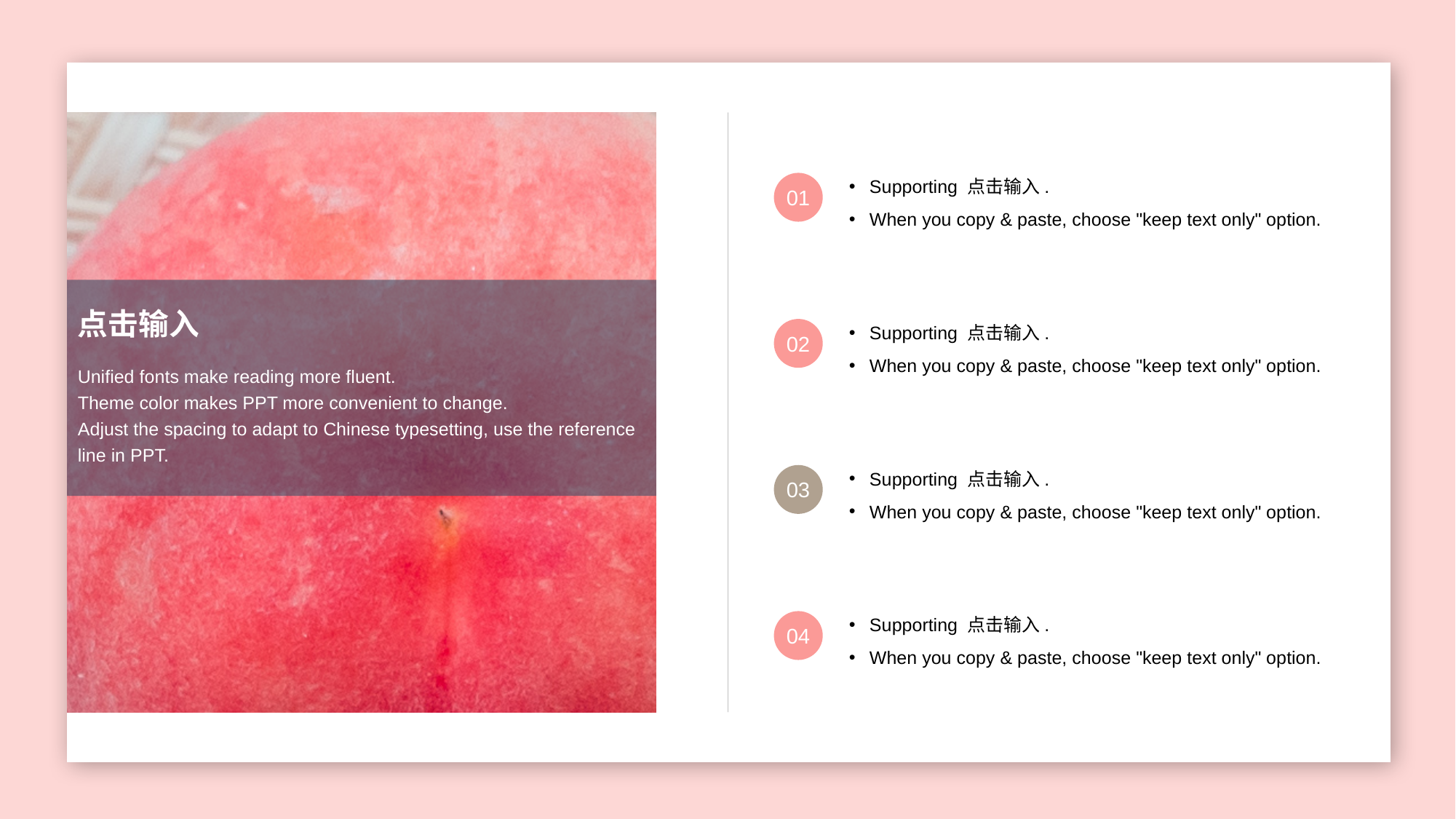

Supporting 点击输入.
When you copy & paste, choose "keep text only" option.
01

点击输入
Unified fonts make reading more fluent.
Theme color makes PPT more convenient to change.
Adjust the spacing to adapt to Chinese typesetting, use the reference line in PPT.
Supporting 点击输入.
When you copy & paste, choose "keep text only" option.
02
Supporting 点击输入.
When you copy & paste, choose "keep text only" option.
03
Supporting 点击输入.
When you copy & paste, choose "keep text only" option.
04